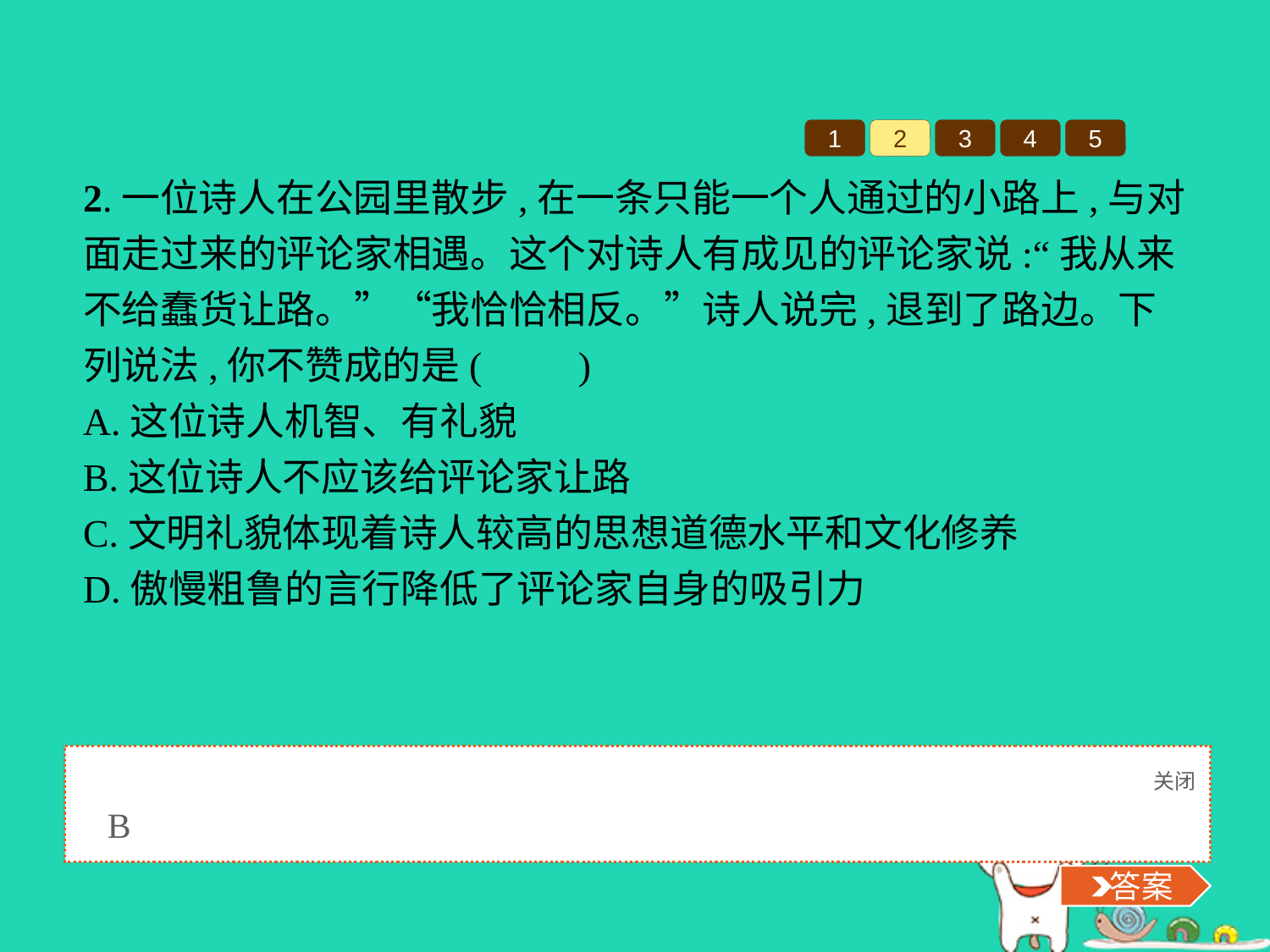

1
2
3
4
5
2.一位诗人在公园里散步,在一条只能一个人通过的小路上,与对面走过来的评论家相遇。这个对诗人有成见的评论家说:“我从来不给蠢货让路。”“我恰恰相反。”诗人说完,退到了路边。下列说法,你不赞成的是(　　)
A.这位诗人机智、有礼貌
B.这位诗人不应该给评论家让路
C.文明礼貌体现着诗人较高的思想道德水平和文化修养
D.傲慢粗鲁的言行降低了评论家自身的吸引力

关闭
  答案

B
  答案